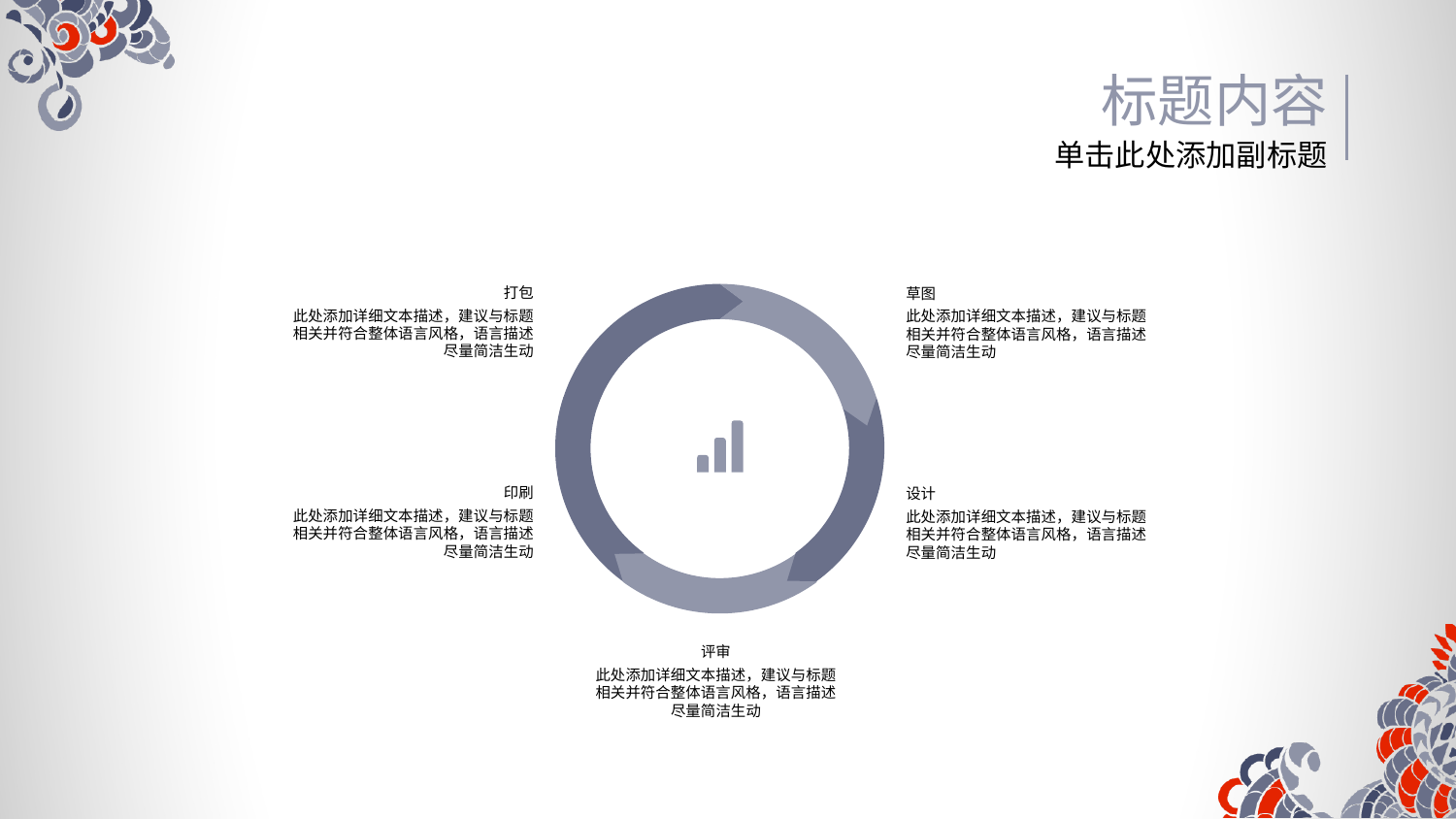

标题内容
单击此处添加副标题
打包
草图

此处添加详细文本描述，建议与标题相关并符合整体语言风格，语言描述尽量简洁生动
此处添加详细文本描述，建议与标题相关并符合整体语言风格，语言描述尽量简洁生动

印刷
设计
此处添加详细文本描述，建议与标题相关并符合整体语言风格，语言描述尽量简洁生动
此处添加详细文本描述，建议与标题相关并符合整体语言风格，语言描述尽量简洁生动

评审
此处添加详细文本描述，建议与标题相关并符合整体语言风格，语言描述尽量简洁生动